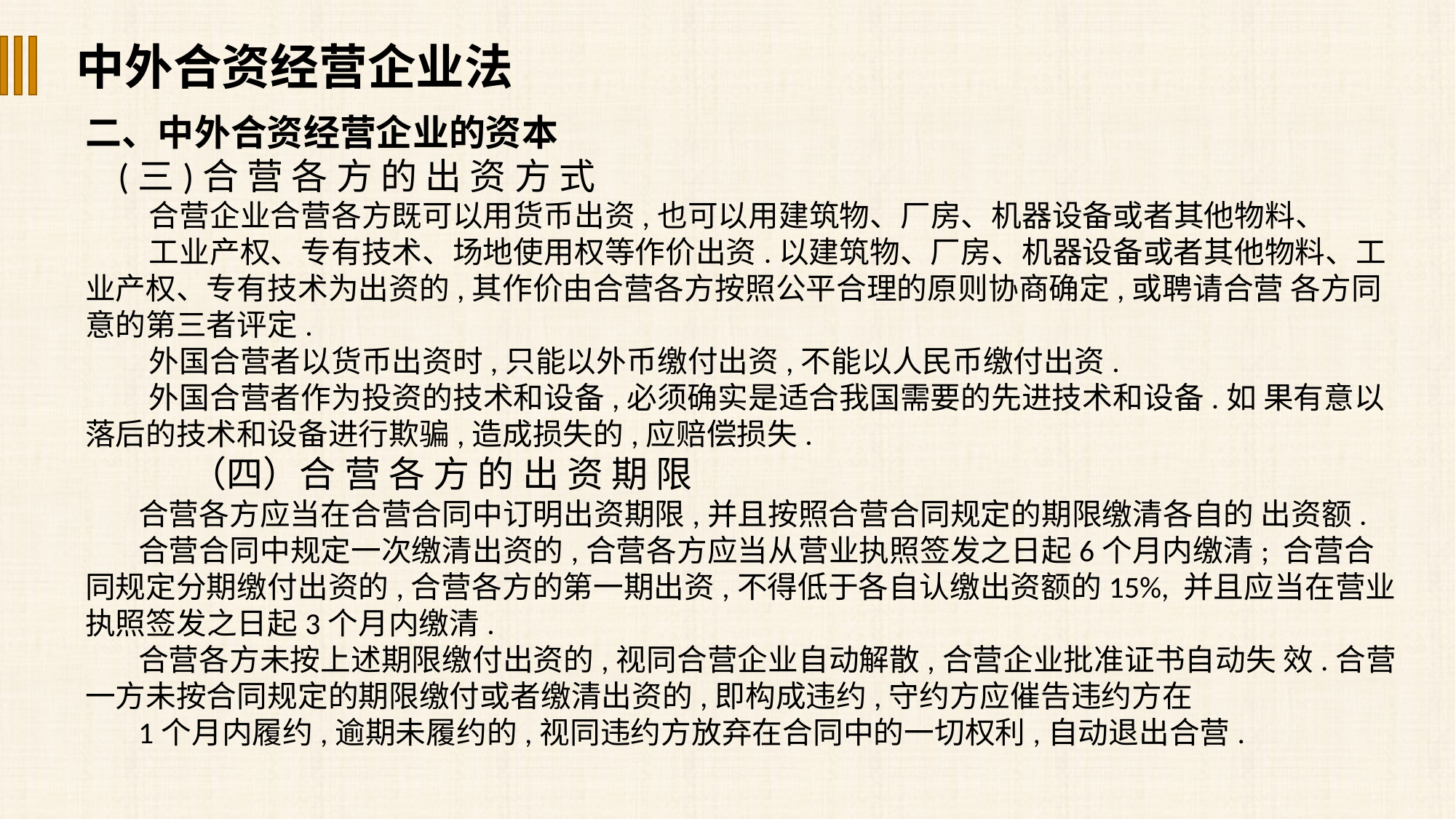

中外合资经营企业法

二、中外合资经营企业的资本
    (三)合 营 各 方 的 出 资 方 式
合营企业合营各方既可以用货币出资,也可以用建筑物、厂房、机器设备或者其他物料、
工业产权、专有技术、场地使用权等作价出资.以建筑物、厂房、机器设备或者其他物料、工 业产权、专有技术为出资的,其作价由合营各方按照公平合理的原则协商确定,或聘请合营 各方同意的第三者评定.
外国合营者以货币出资时,只能以外币缴付出资,不能以人民币缴付出资.
外国合营者作为投资的技术和设备,必须确实是适合我国需要的先进技术和设备.如 果有意以落后的技术和设备进行欺骗,造成损失的,应赔偿损失.
    （四）合 营 各 方 的 出 资 期 限
合营各方应当在合营合同中订明出资期限,并且按照合营合同规定的期限缴清各自的 出资额.
合营合同中规定一次缴清出资的,合营各方应当从营业执照签发之日起6个月内缴清; 合营合同规定分期缴付出资的,合营各方的第一期出资,不得低于各自认缴出资额的15%, 并且应当在营业执照签发之日起3个月内缴清.
合营各方未按上述期限缴付出资的,视同合营企业自动解散,合营企业批准证书自动失 效.合营一方未按合同规定的期限缴付或者缴清出资的,即构成违约,守约方应催告违约方在
1个月内履约,逾期未履约的,视同违约方放弃在合同中的一切权利,自动退出合营.